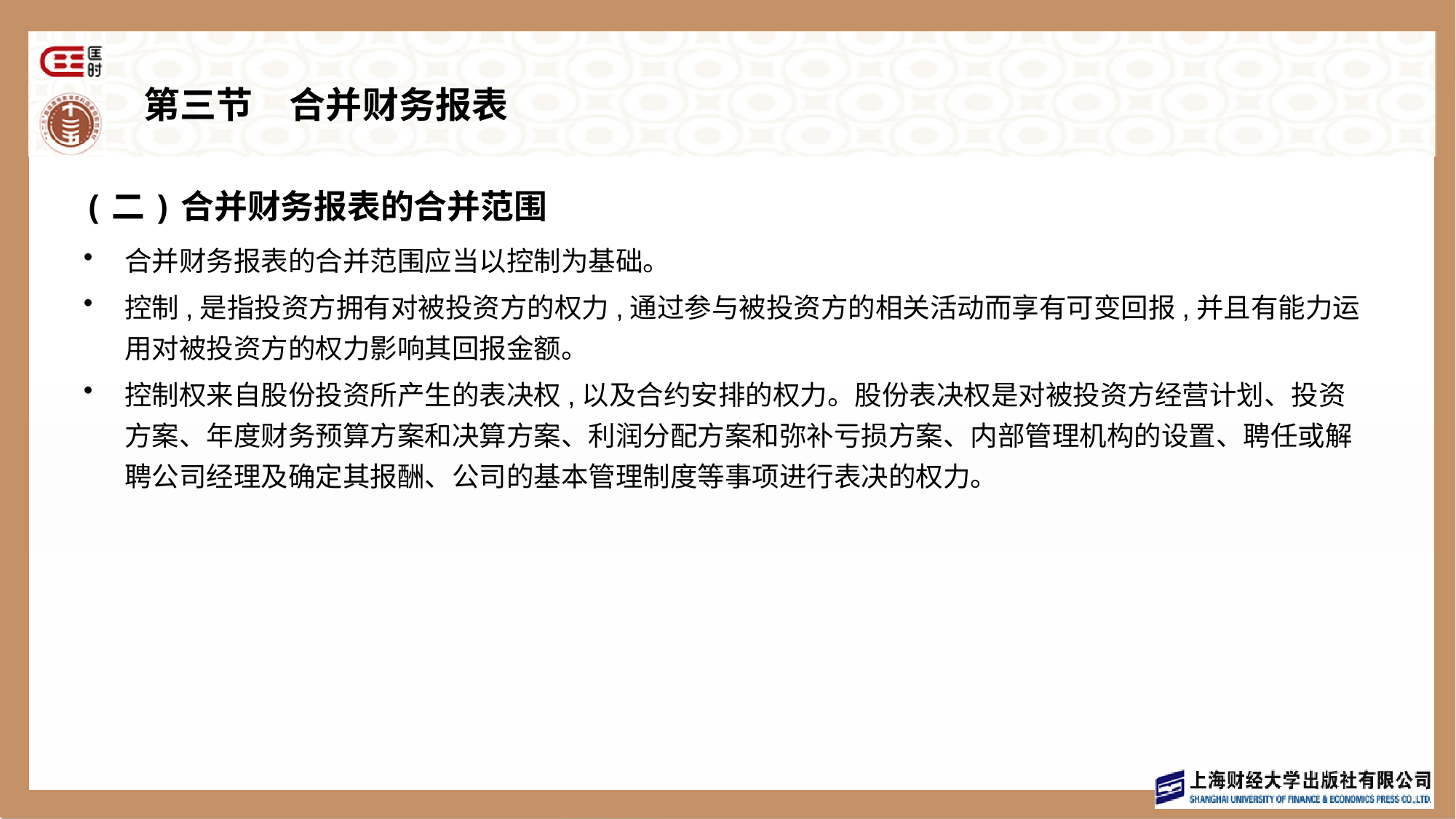

# 第三节　合并财务报表
(二)合并财务报表的合并范围
合并财务报表的合并范围应当以控制为基础。
控制,是指投资方拥有对被投资方的权力,通过参与被投资方的相关活动而享有可变回报,并且有能力运用对被投资方的权力影响其回报金额。
控制权来自股份投资所产生的表决权,以及合约安排的权力。股份表决权是对被投资方经营计划、投资方案、年度财务预算方案和决算方案、利润分配方案和弥补亏损方案、内部管理机构的设置、聘任或解聘公司经理及确定其报酬、公司的基本管理制度等事项进行表决的权力。